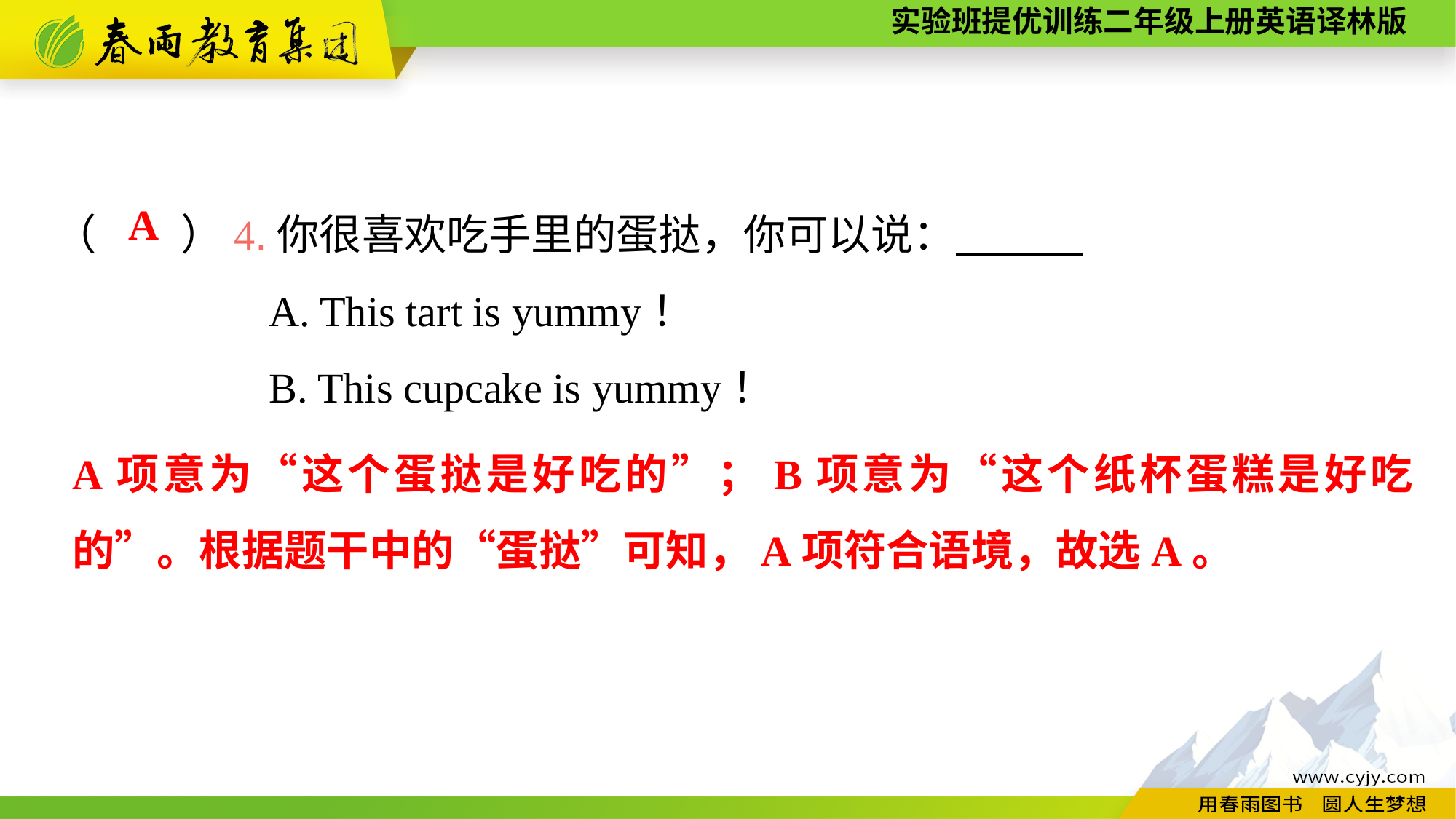

（　　）4.你很喜欢吃手里的蛋挞，你可以说：
A. This tart is yummy！
B. This cupcake is yummy！
A
A项意为“这个蛋挞是好吃的”；B项意为“这个纸杯蛋糕是好吃的”。根据题干中的“蛋挞”可知，A项符合语境，故选A。